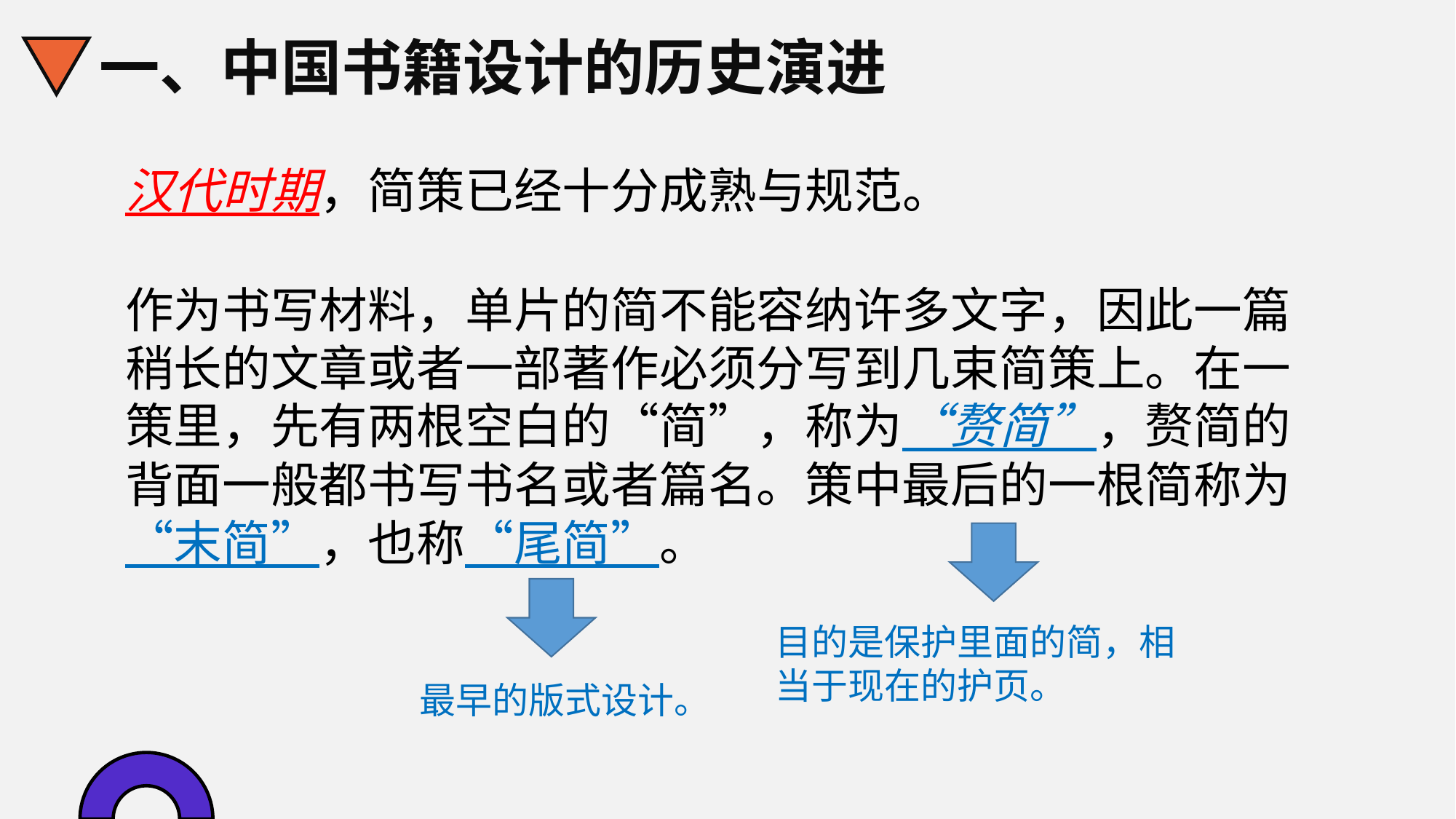

一、中国书籍设计的历史演进

汉代时期，简策已经十分成熟与规范。
作为书写材料，单片的简不能容纳许多文字，因此一篇
稍长的文章或者一部著作必须分写到几束简策上。在一策里，先有两根空白的“简”，称为“赘简”，赘简的背面一般都书写书名或者篇名。策中最后的一根简称为“末简”，也称“尾简”。

目的是保护里面的简，相当于现在的护页。
最早的版式设计。